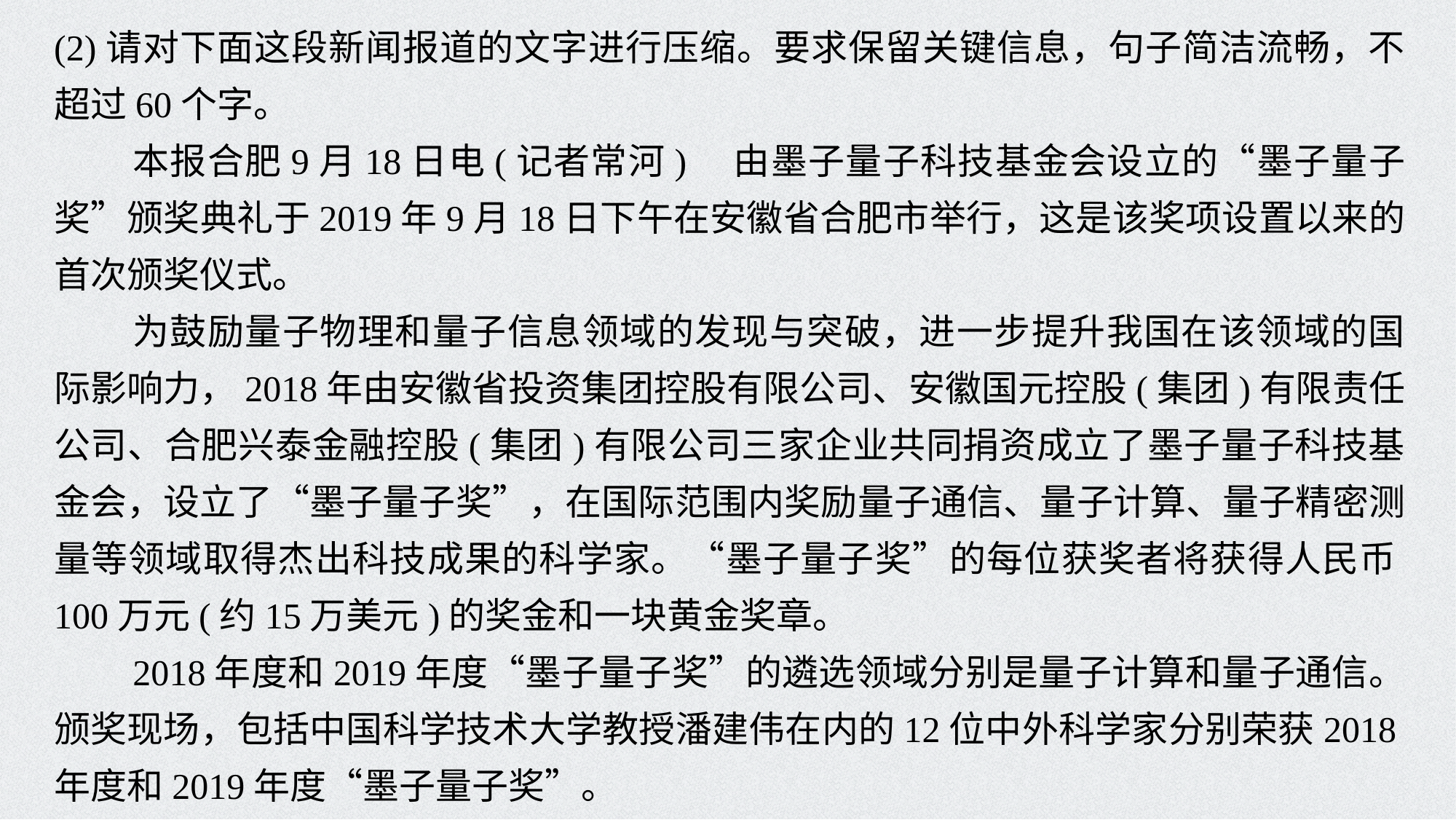

(2)请对下面这段新闻报道的文字进行压缩。要求保留关键信息，句子简洁流畅，不超过60个字。
本报合肥9月18日电(记者常河)　由墨子量子科技基金会设立的“墨子量子奖”颁奖典礼于2019年9月18日下午在安徽省合肥市举行，这是该奖项设置以来的首次颁奖仪式。
为鼓励量子物理和量子信息领域的发现与突破，进一步提升我国在该领域的国际影响力，2018年由安徽省投资集团控股有限公司、安徽国元控股(集团)有限责任公司、合肥兴泰金融控股(集团)有限公司三家企业共同捐资成立了墨子量子科技基金会，设立了“墨子量子奖”，在国际范围内奖励量子通信、量子计算、量子精密测量等领域取得杰出科技成果的科学家。“墨子量子奖”的每位获奖者将获得人民币100万元(约15万美元)的奖金和一块黄金奖章。
2018年度和2019年度“墨子量子奖”的遴选领域分别是量子计算和量子通信。颁奖现场，包括中国科学技术大学教授潘建伟在内的12位中外科学家分别荣获2018年度和2019年度“墨子量子奖”。